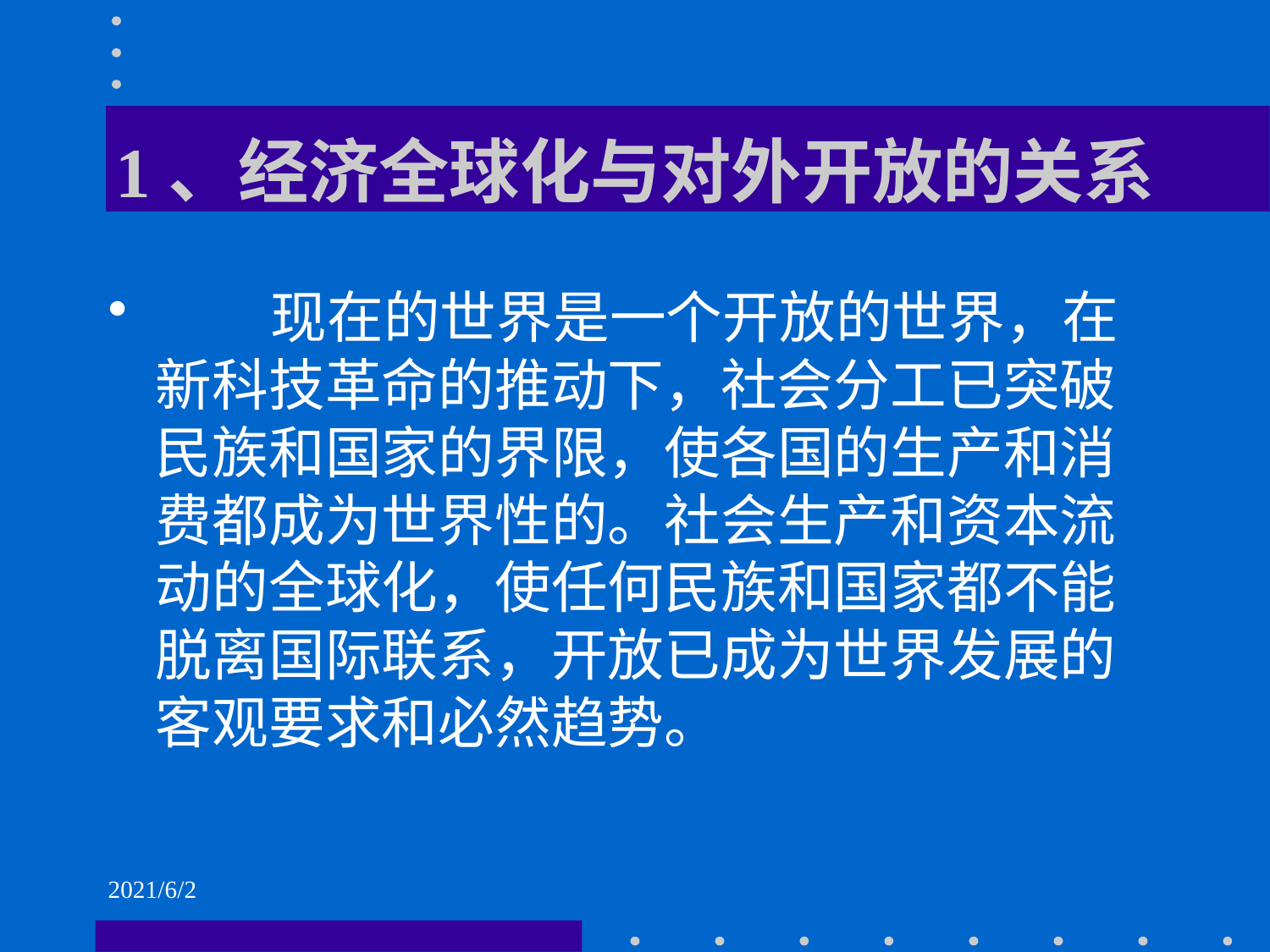

# 1、经济全球化与对外开放的关系
        现在的世界是一个开放的世界，在新科技革命的推动下，社会分工已突破民族和国家的界限，使各国的生产和消费都成为世界性的。社会生产和资本流动的全球化，使任何民族和国家都不能脱离国际联系，开放已成为世界发展的客观要求和必然趋势。

2021/6/2